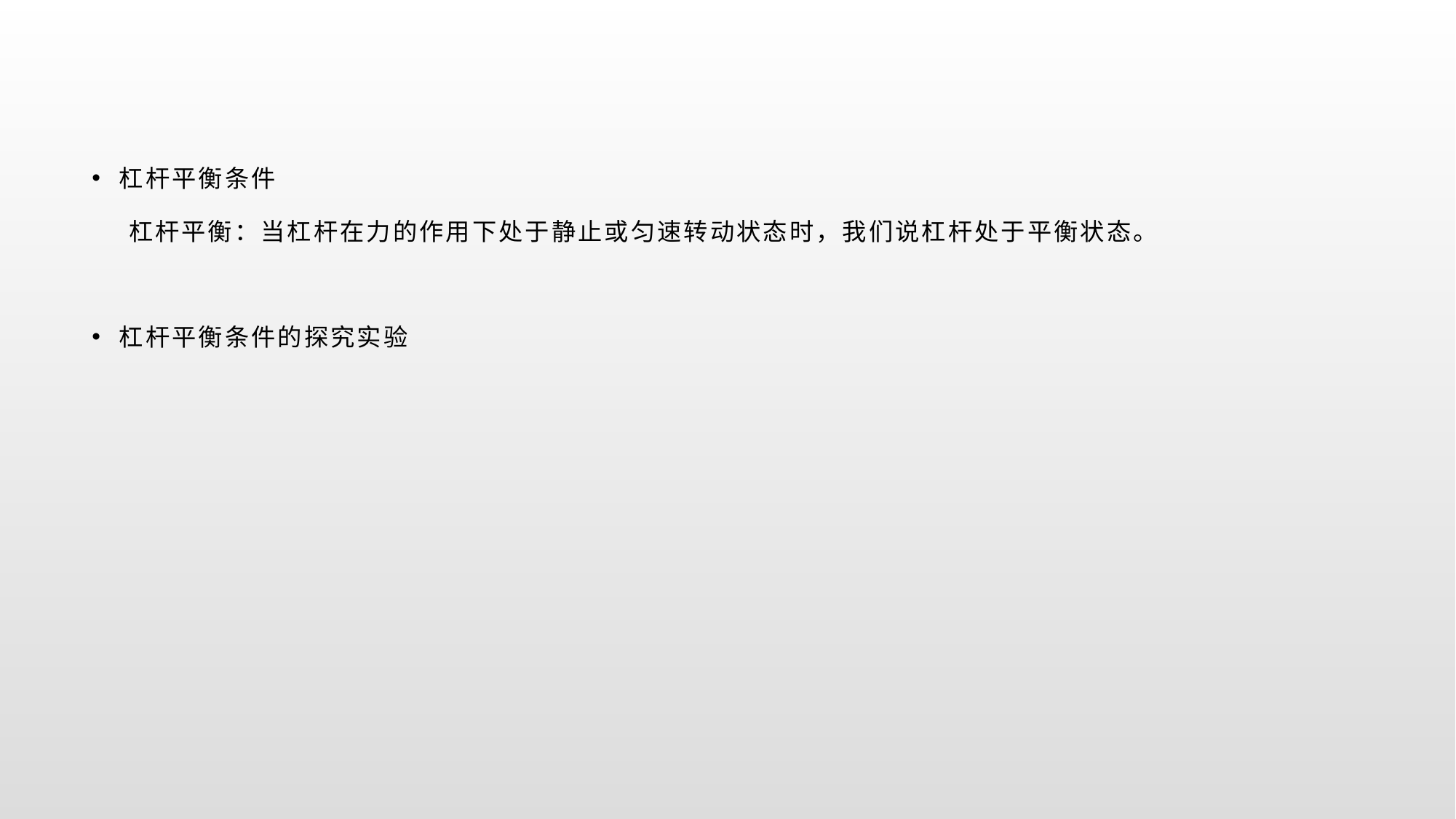

杠杆平衡条件
    杠杆平衡：当杠杆在力的作用下处于静止或匀速转动状态时，我们说杠杆处于平衡状态。

杠杆平衡条件的探究实验